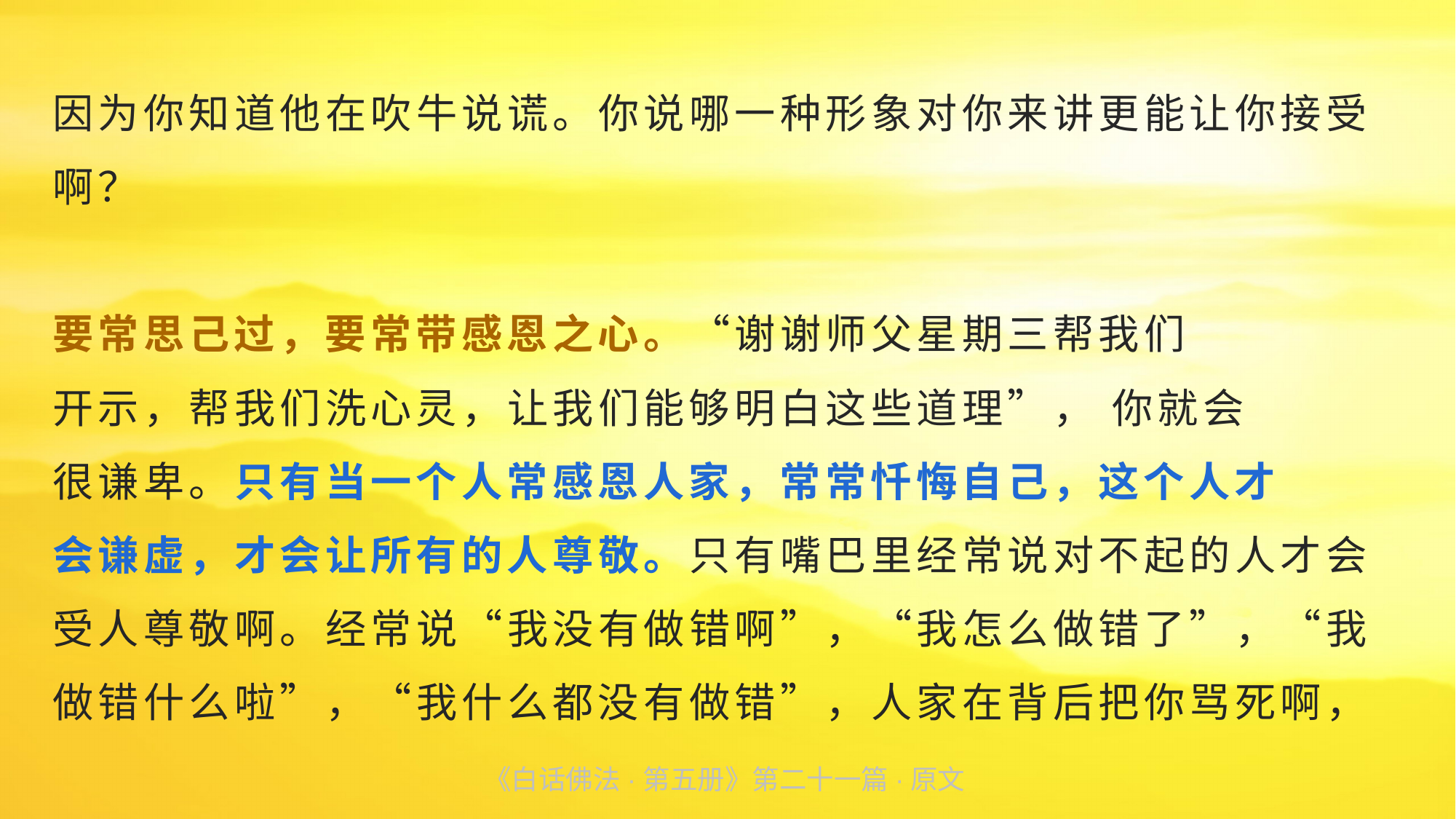

因为你知道他在吹牛说谎。你说哪一种形象对你来讲更能让你接受啊？

要常思己过，要常带感恩之心。“谢谢师父星期三帮我们
开示，帮我们洗心灵，让我们能够明白这些道理”， 你就会
很谦卑。只有当一个人常感恩人家，常常忏悔自己，这个人才
会谦虚，才会让所有的人尊敬。只有嘴巴里经常说对不起的人才会受人尊敬啊。经常说“我没有做错啊”，“我怎么做错了”，“我做错什么啦”，“我什么都没有做错”，人家在背后把你骂死啊，
《白话佛法·第五册》第二十一篇·原文